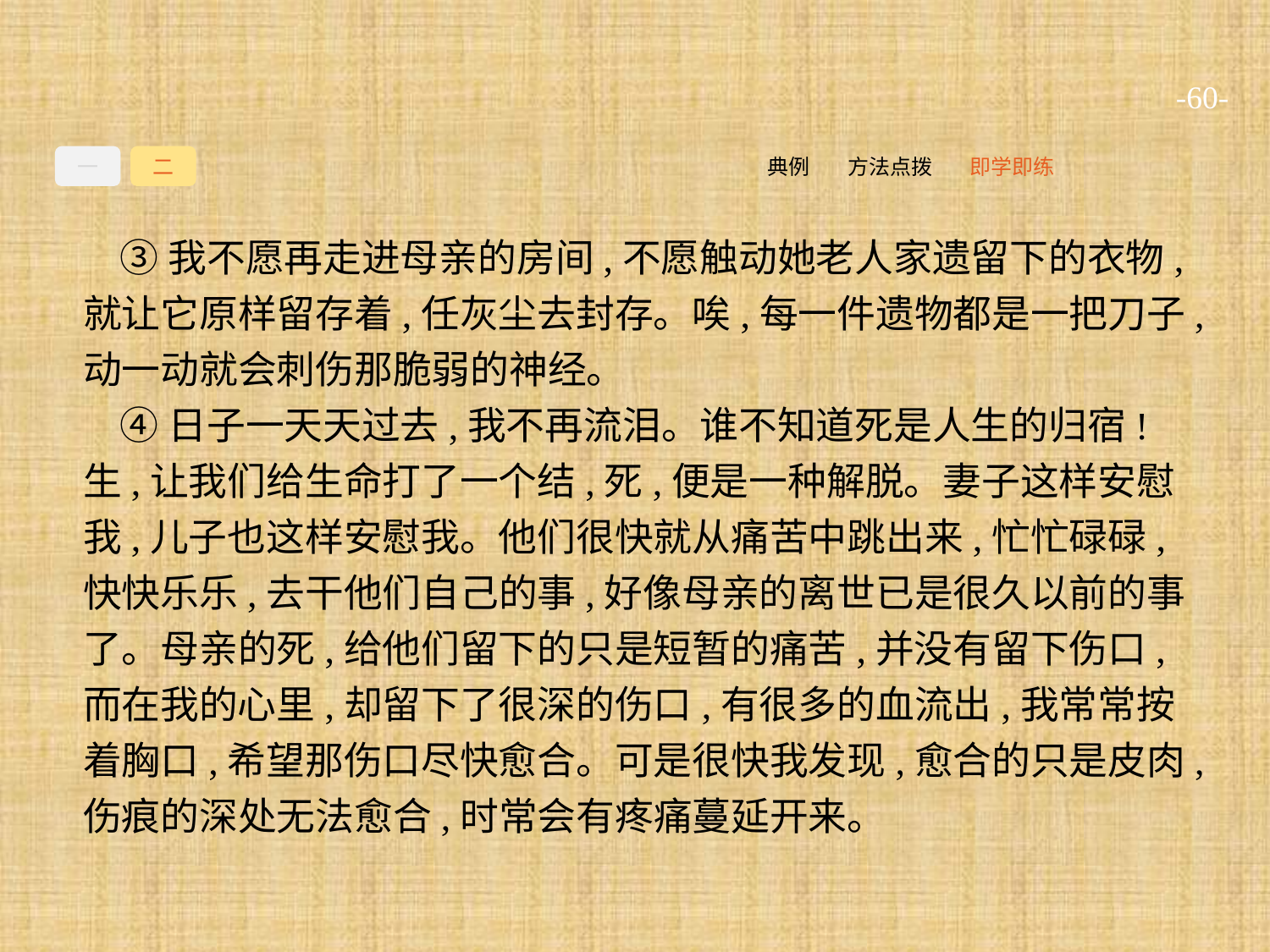

-60-
一
二
即学即练
方法点拨
典例
③我不愿再走进母亲的房间,不愿触动她老人家遗留下的衣物,就让它原样留存着,任灰尘去封存。唉,每一件遗物都是一把刀子,动一动就会刺伤那脆弱的神经。
④日子一天天过去,我不再流泪。谁不知道死是人生的归宿!生,让我们给生命打了一个结,死,便是一种解脱。妻子这样安慰我,儿子也这样安慰我。他们很快就从痛苦中跳出来,忙忙碌碌,快快乐乐,去干他们自己的事,好像母亲的离世已是很久以前的事了。母亲的死,给他们留下的只是短暂的痛苦,并没有留下伤口,而在我的心里,却留下了很深的伤口,有很多的血流出,我常常按着胸口,希望那伤口尽快愈合。可是很快我发现,愈合的只是皮肉,伤痕的深处无法愈合,时常会有疼痛蔓延开来。